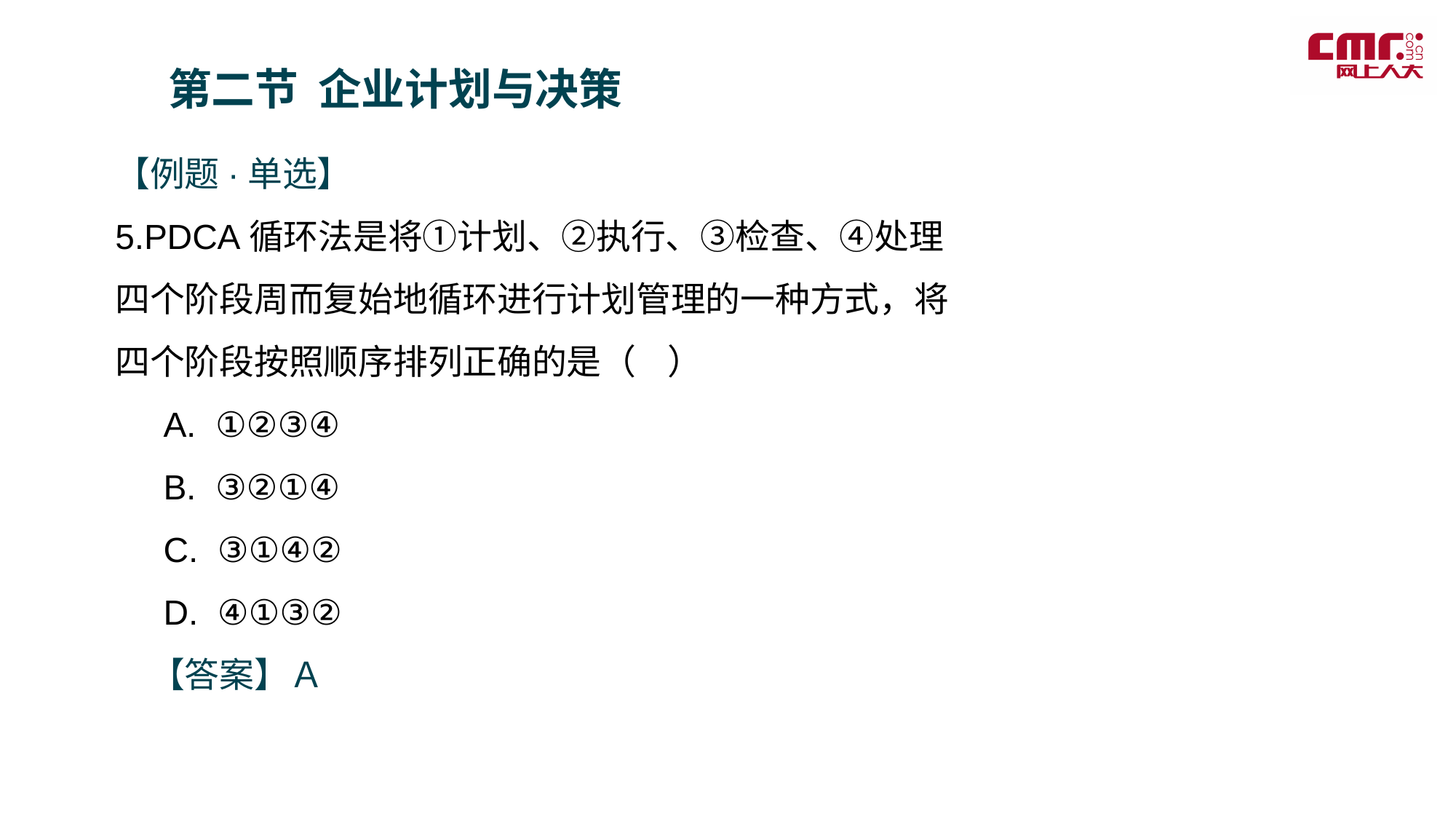

第二节  企业计划与决策
【例题·单选】
5.PDCA循环法是将①计划、②执行、③检查、④处理四个阶段周而复始地循环进行计划管理的一种方式，将四个阶段按照顺序排列正确的是（    ）
     A.  ①②③④
     B.  ③②①④
     C.  ③①④②
     D.  ④①③②
　【答案】Ａ